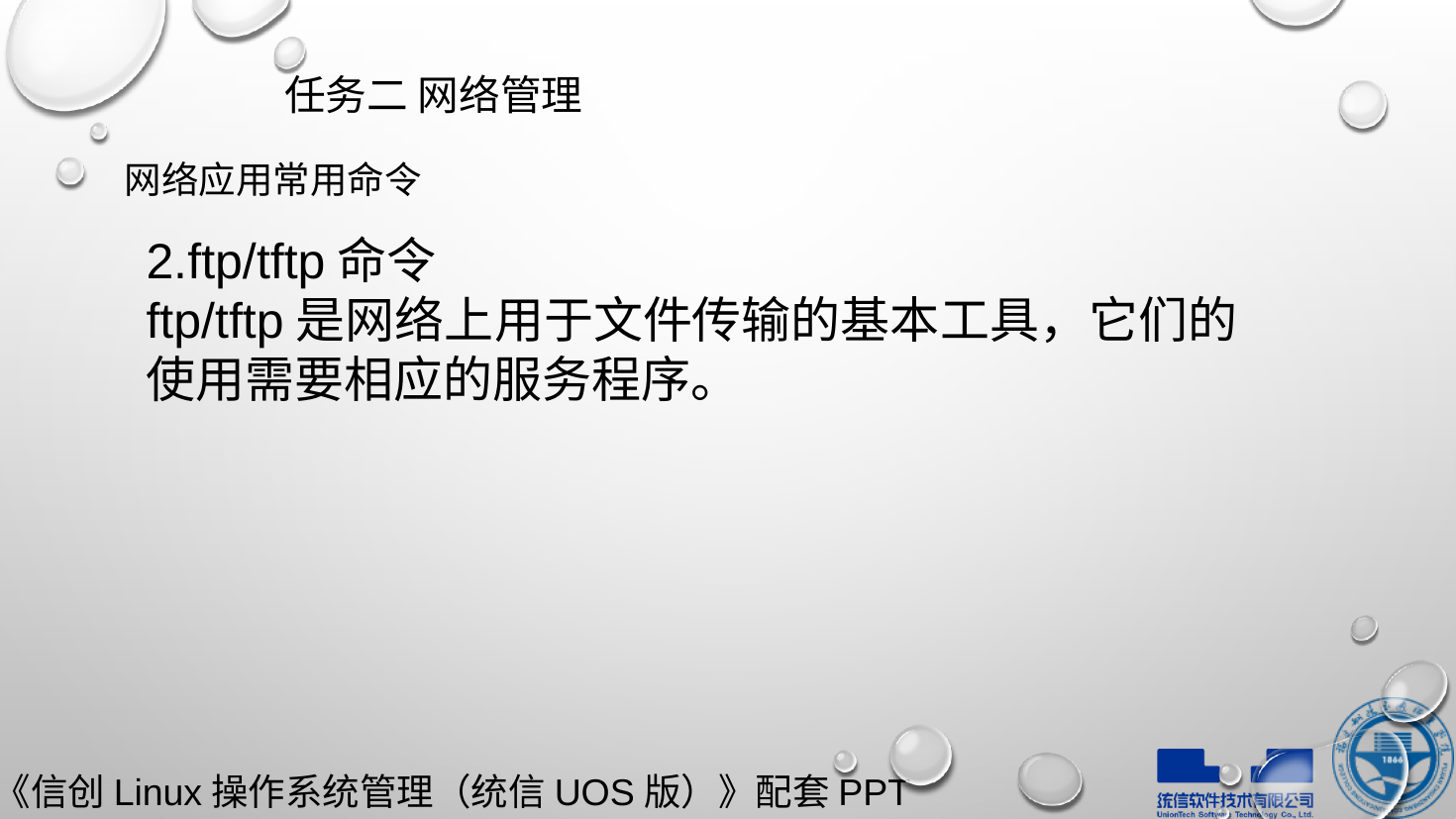

任务二 网络管理
网络应用常用命令
2.ftp/tftp命令
ftp/tftp是网络上用于文件传输的基本工具，它们的使用需要相应的服务程序。